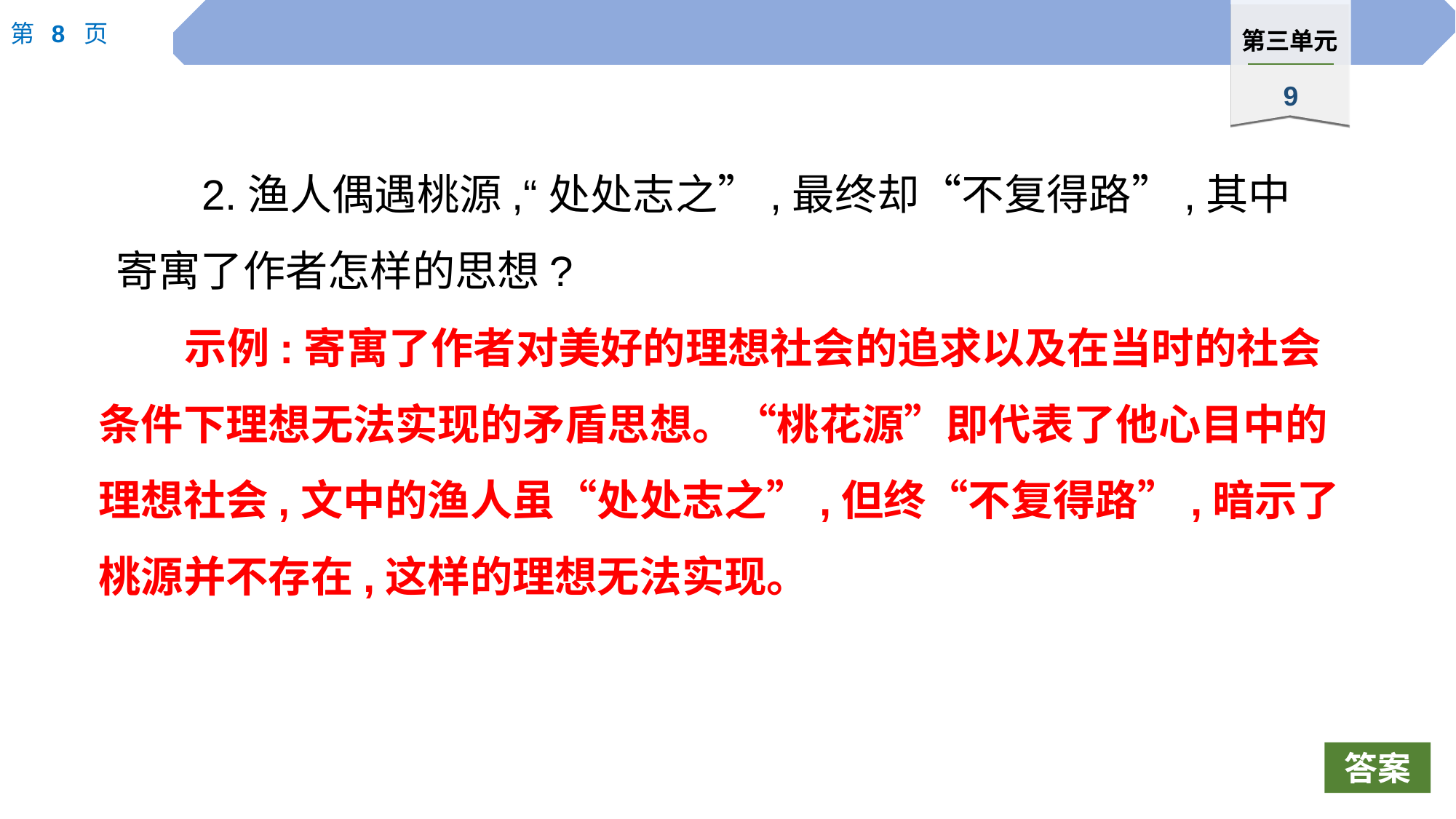

2.渔人偶遇桃源,“处处志之”,最终却“不复得路”,其中寄寓了作者怎样的思想?
示例:寄寓了作者对美好的理想社会的追求以及在当时的社会条件下理想无法实现的矛盾思想。“桃花源”即代表了他心目中的理想社会,文中的渔人虽“处处志之”,但终“不复得路”,暗示了桃源并不存在,这样的理想无法实现。
答案